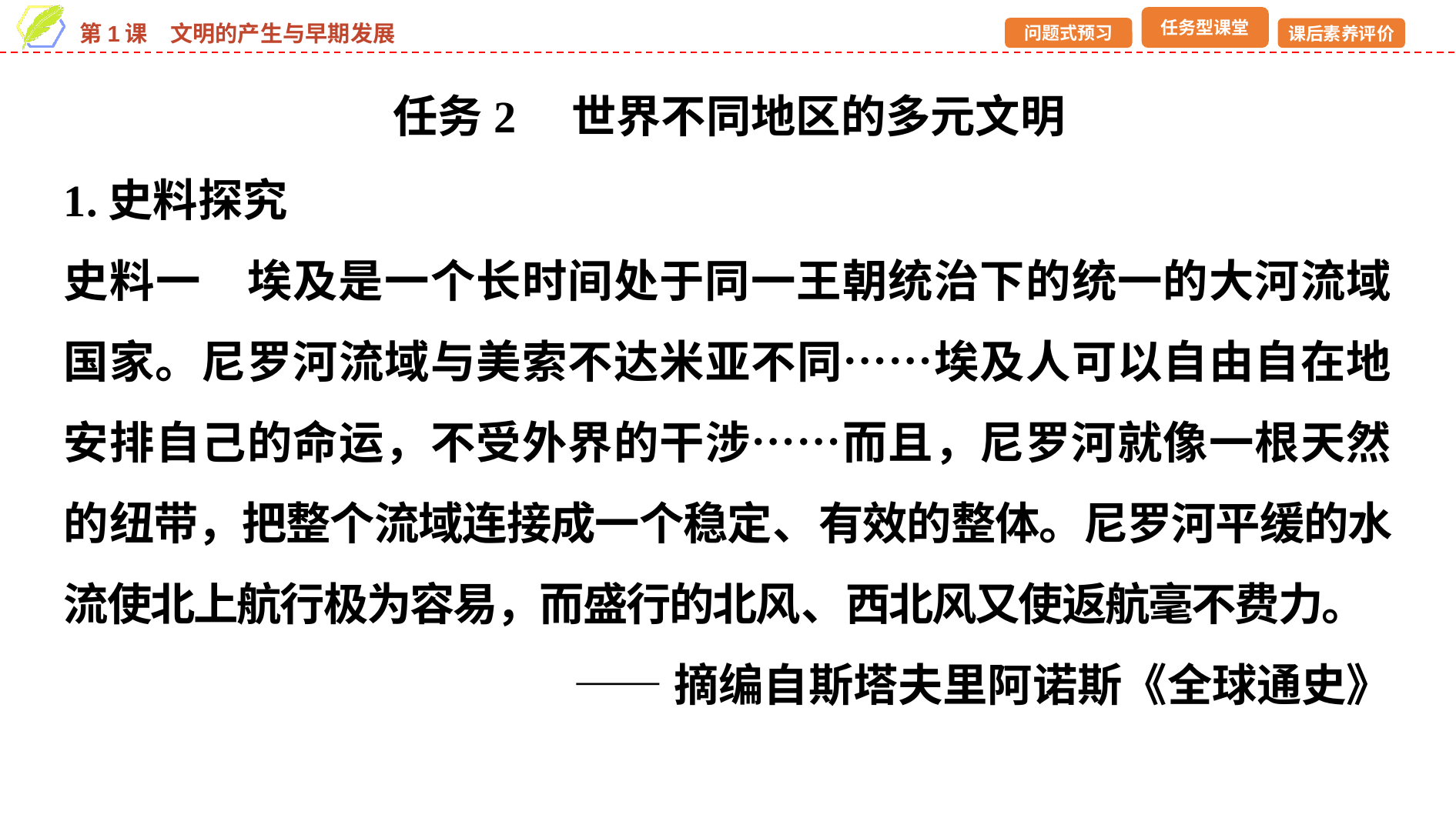

任务2　世界不同地区的多元文明
1.史料探究
史料一　埃及是一个长时间处于同一王朝统治下的统一的大河流域国家。尼罗河流域与美索不达米亚不同……埃及人可以自由自在地安排自己的命运，不受外界的干涉……而且，尼罗河就像一根天然的纽带，把整个流域连接成一个稳定、有效的整体。尼罗河平缓的水流使北上航行极为容易，而盛行的北风、西北风又使返航毫不费力。
——摘编自斯塔夫里阿诺斯《全球通史》